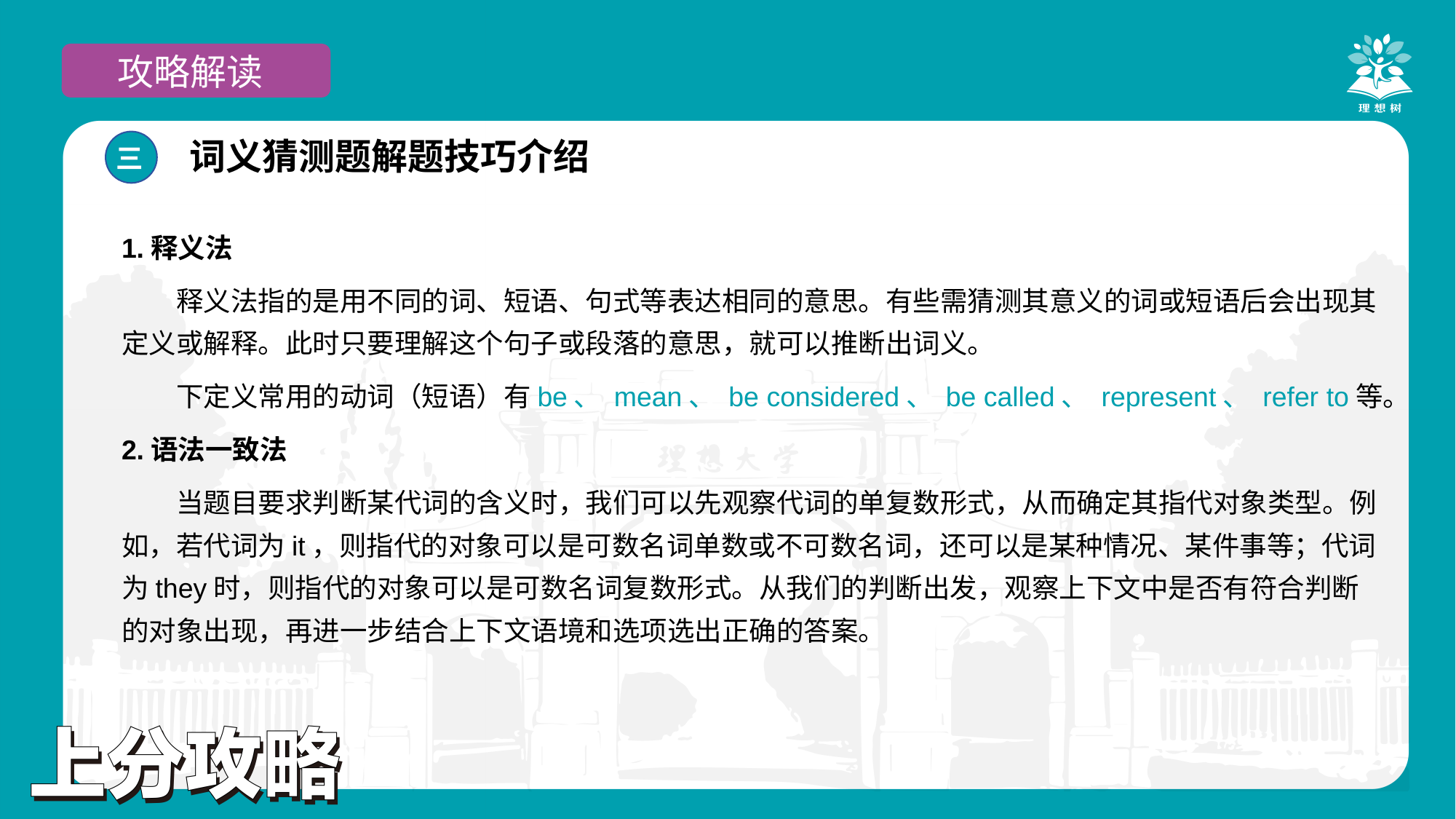

攻略解读
词义猜测题解题技巧介绍

三
1.释义法
释义法指的是用不同的词、短语、句式等表达相同的意思。有些需猜测其意义的词或短语后会出现其定义或解释。此时只要理解这个句子或段落的意思，就可以推断出词义。
下定义常用的动词（短语）有be、 mean、 be considered、 be called、 represent、 refer to等。
2.语法一致法
当题目要求判断某代词的含义时，我们可以先观察代词的单复数形式，从而确定其指代对象类型。例如，若代词为it，则指代的对象可以是可数名词单数或不可数名词，还可以是某种情况、某件事等；代词为they时，则指代的对象可以是可数名词复数形式。从我们的判断出发，观察上下文中是否有符合判断的对象出现，再进一步结合上下文语境和选项选出正确的答案。